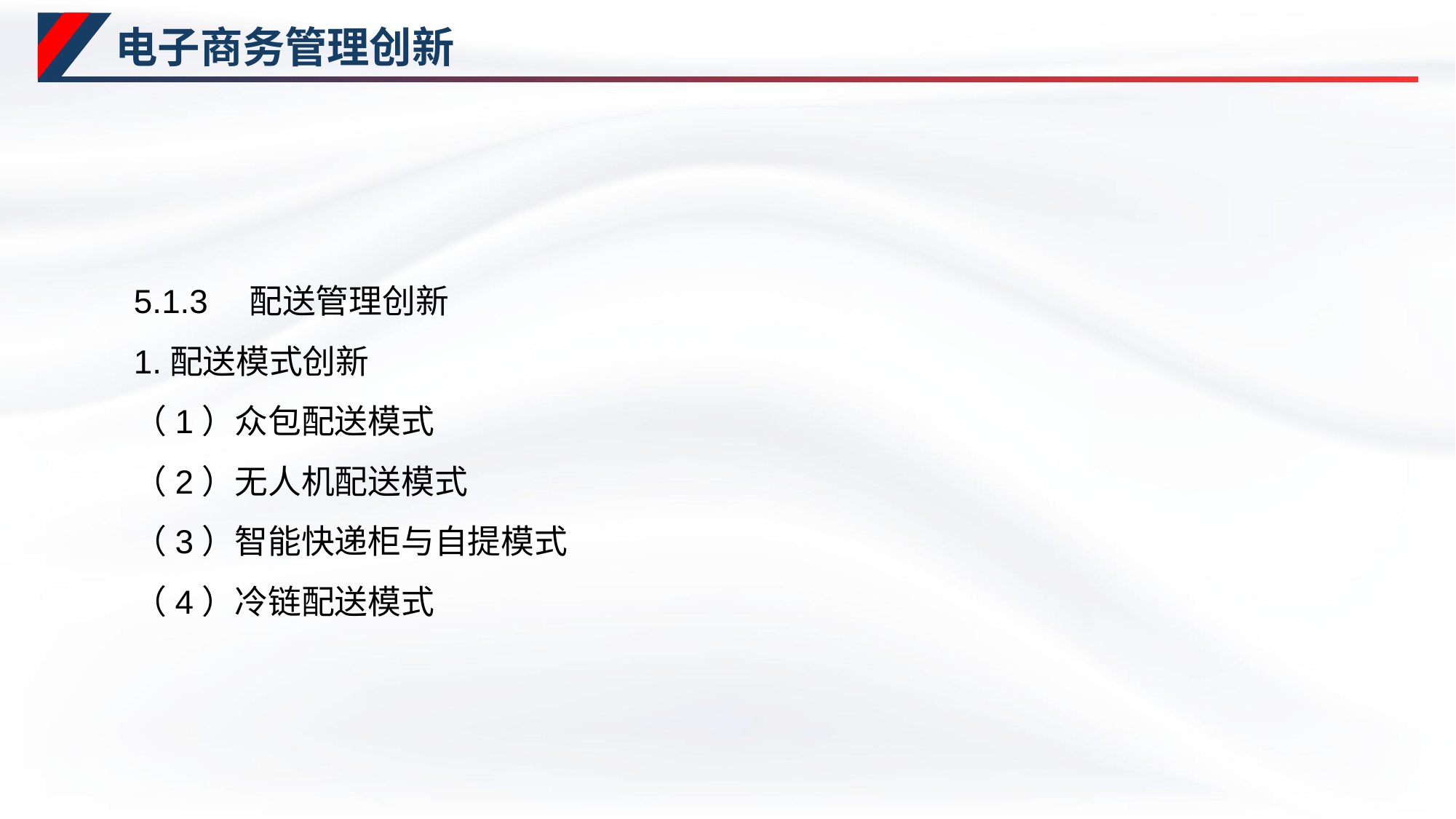

# 电子商务管理创新
5.1.3　配送管理创新
1.配送模式创新
（1）众包配送模式
（2）无人机配送模式
（3）智能快递柜与自提模式
（4）冷链配送模式